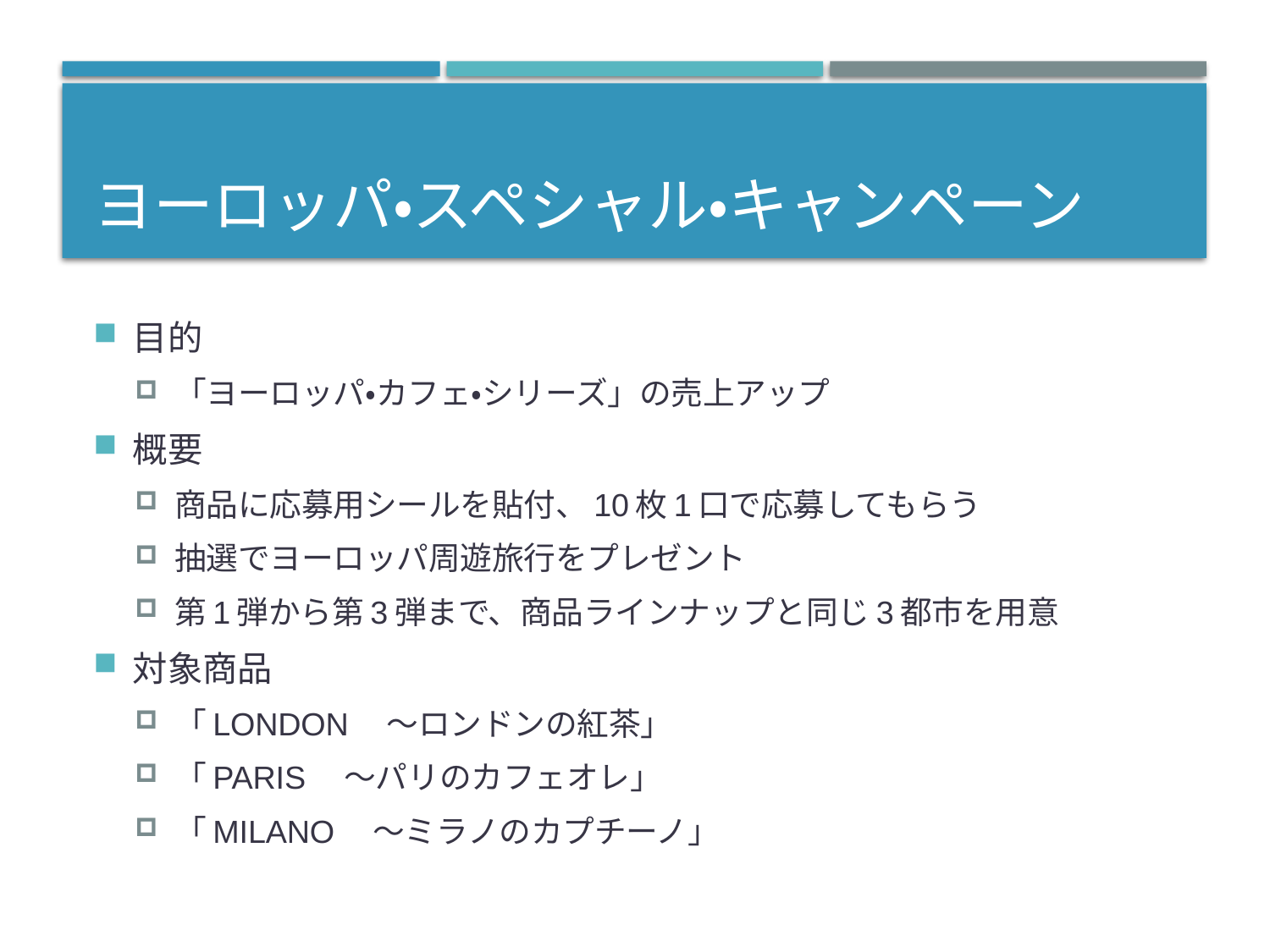

# ヨーロッパ・スペシャル・キャンペーン
目的
「ヨーロッパ・カフェ・シリーズ」の売上アップ
概要
商品に応募用シールを貼付、10枚1口で応募してもらう
抽選でヨーロッパ周遊旅行をプレゼント
第1弾から第3弾まで、商品ラインナップと同じ3都市を用意
対象商品
「LONDON　～ロンドンの紅茶」
「PARIS　～パリのカフェオレ」
「MILANO　～ミラノのカプチーノ」